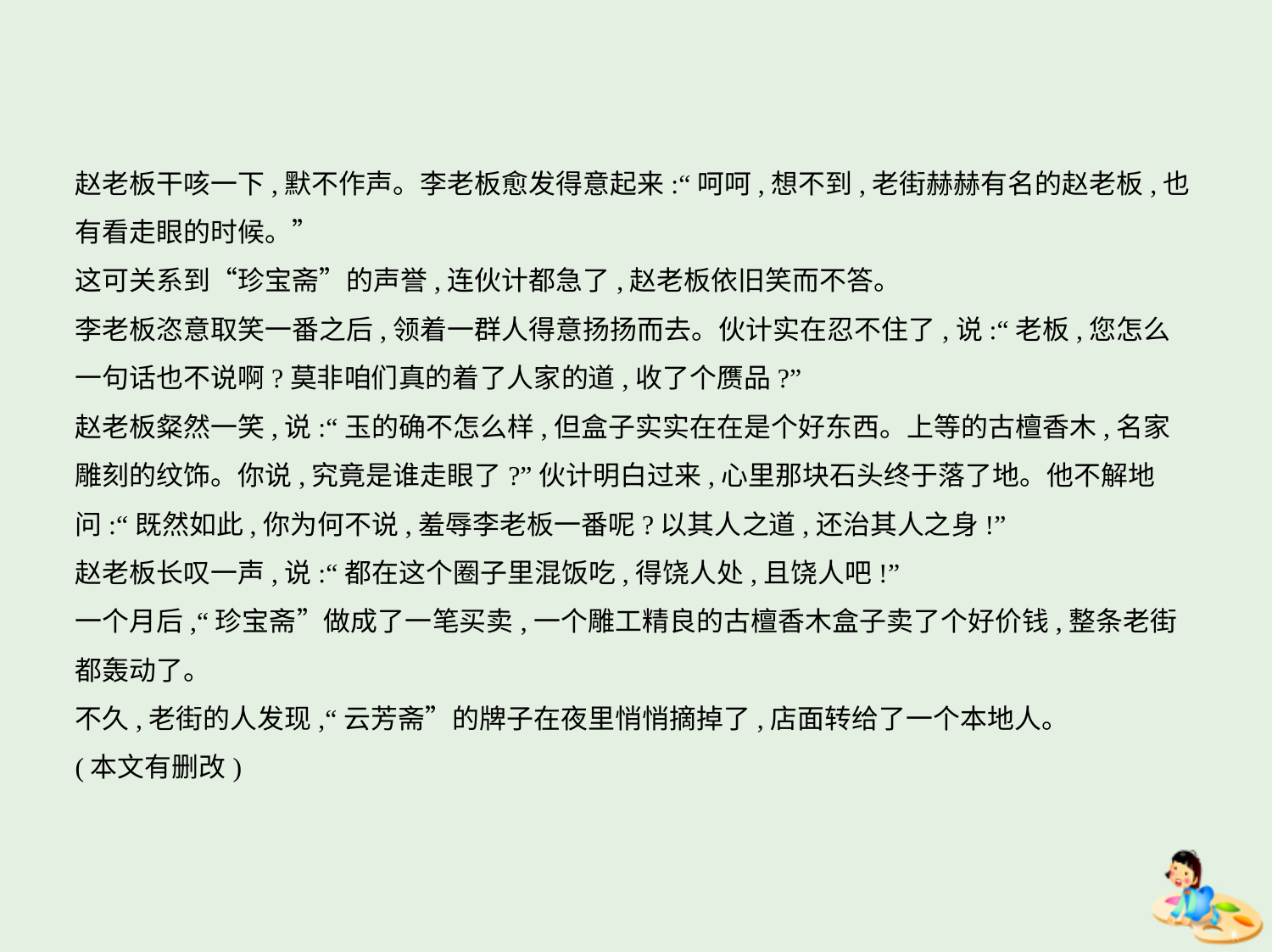

赵老板干咳一下,默不作声。李老板愈发得意起来:“呵呵,想不到,老街赫赫有名的赵老板,也
有看走眼的时候。”
这可关系到“珍宝斋”的声誉,连伙计都急了,赵老板依旧笑而不答。
李老板恣意取笑一番之后,领着一群人得意扬扬而去。伙计实在忍不住了,说:“老板,您怎么
一句话也不说啊?莫非咱们真的着了人家的道,收了个赝品?”
赵老板粲然一笑,说:“玉的确不怎么样,但盒子实实在在是个好东西。上等的古檀香木,名家
雕刻的纹饰。你说,究竟是谁走眼了?”伙计明白过来,心里那块石头终于落了地。他不解地
问:“既然如此,你为何不说,羞辱李老板一番呢?以其人之道,还治其人之身!”
赵老板长叹一声,说:“都在这个圈子里混饭吃,得饶人处,且饶人吧!”
一个月后,“珍宝斋”做成了一笔买卖,一个雕工精良的古檀香木盒子卖了个好价钱,整条老街
都轰动了。
不久,老街的人发现,“云芳斋”的牌子在夜里悄悄摘掉了,店面转给了一个本地人。
(本文有删改)